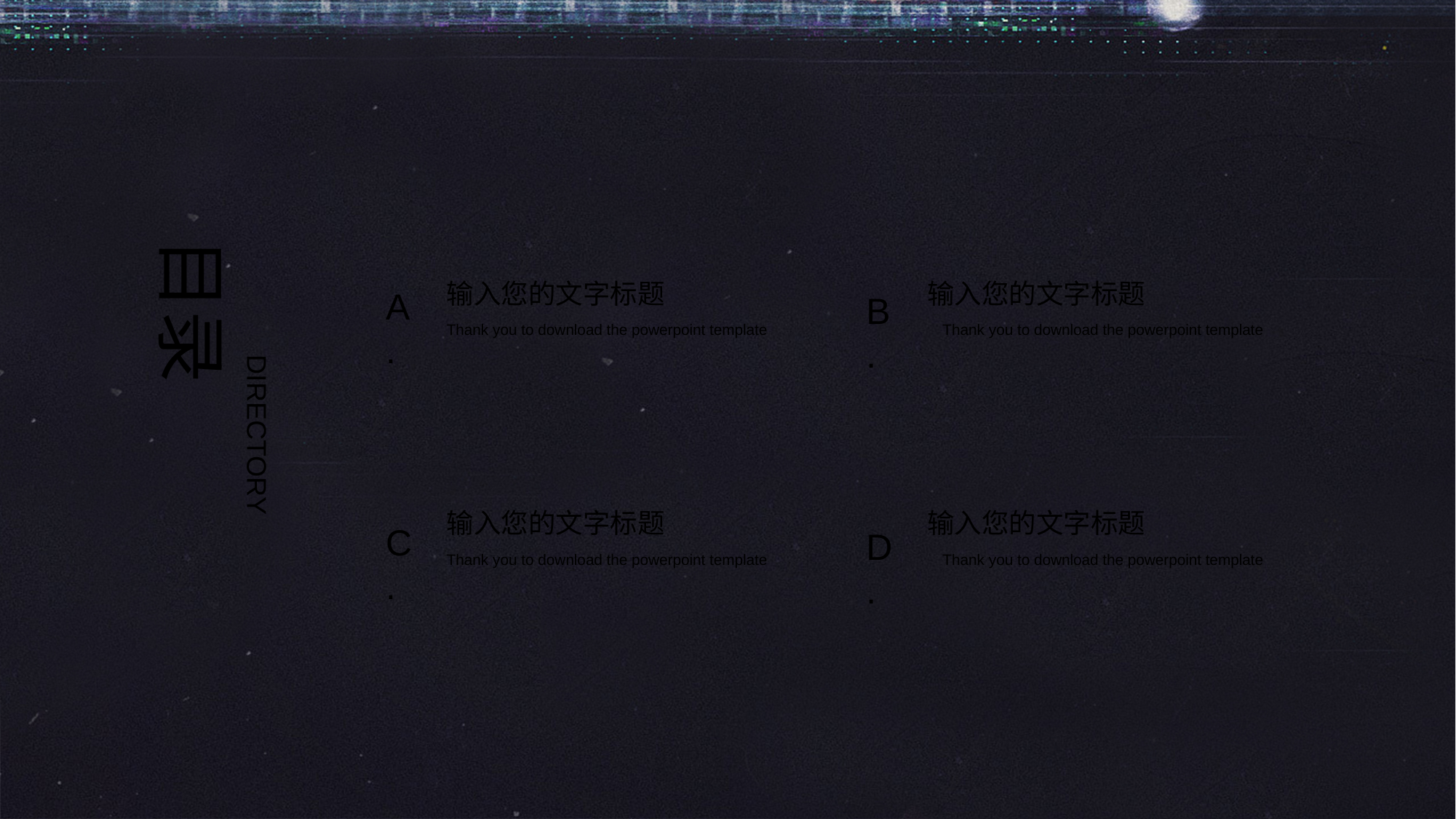

目录
输入您的文字标题
输入您的文字标题
A .
B .
Thank you to download the powerpoint template
Thank you to download the powerpoint template
DIRECTORY
输入您的文字标题
输入您的文字标题
C .
D .
Thank you to download the powerpoint template
Thank you to download the powerpoint template